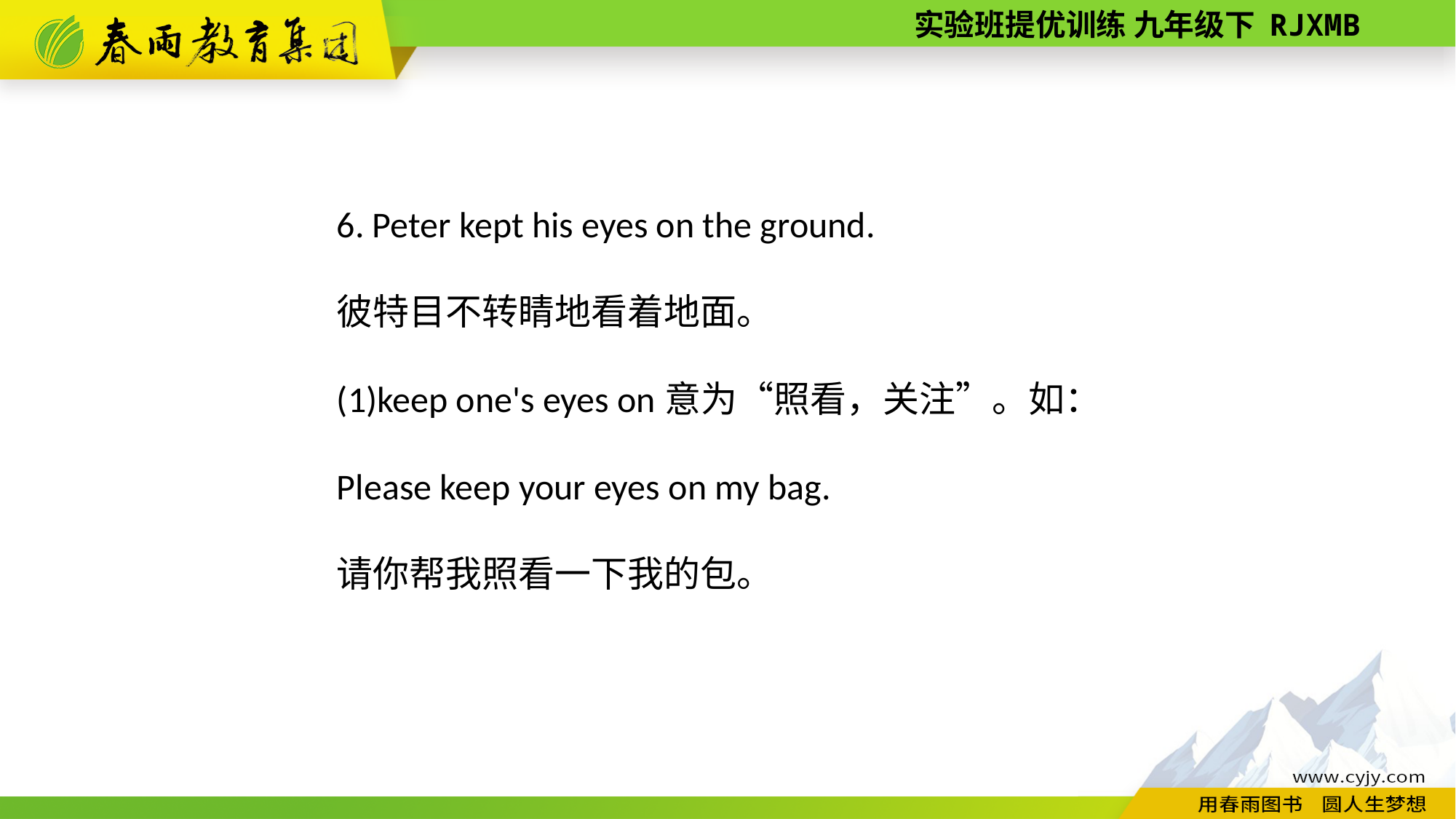

6. Peter kept his eyes on the ground.
彼特目不转睛地看着地面。
(1)keep one's eyes on意为“照看，关注”。如：
Please keep your eyes on my bag.
请你帮我照看一下我的包。